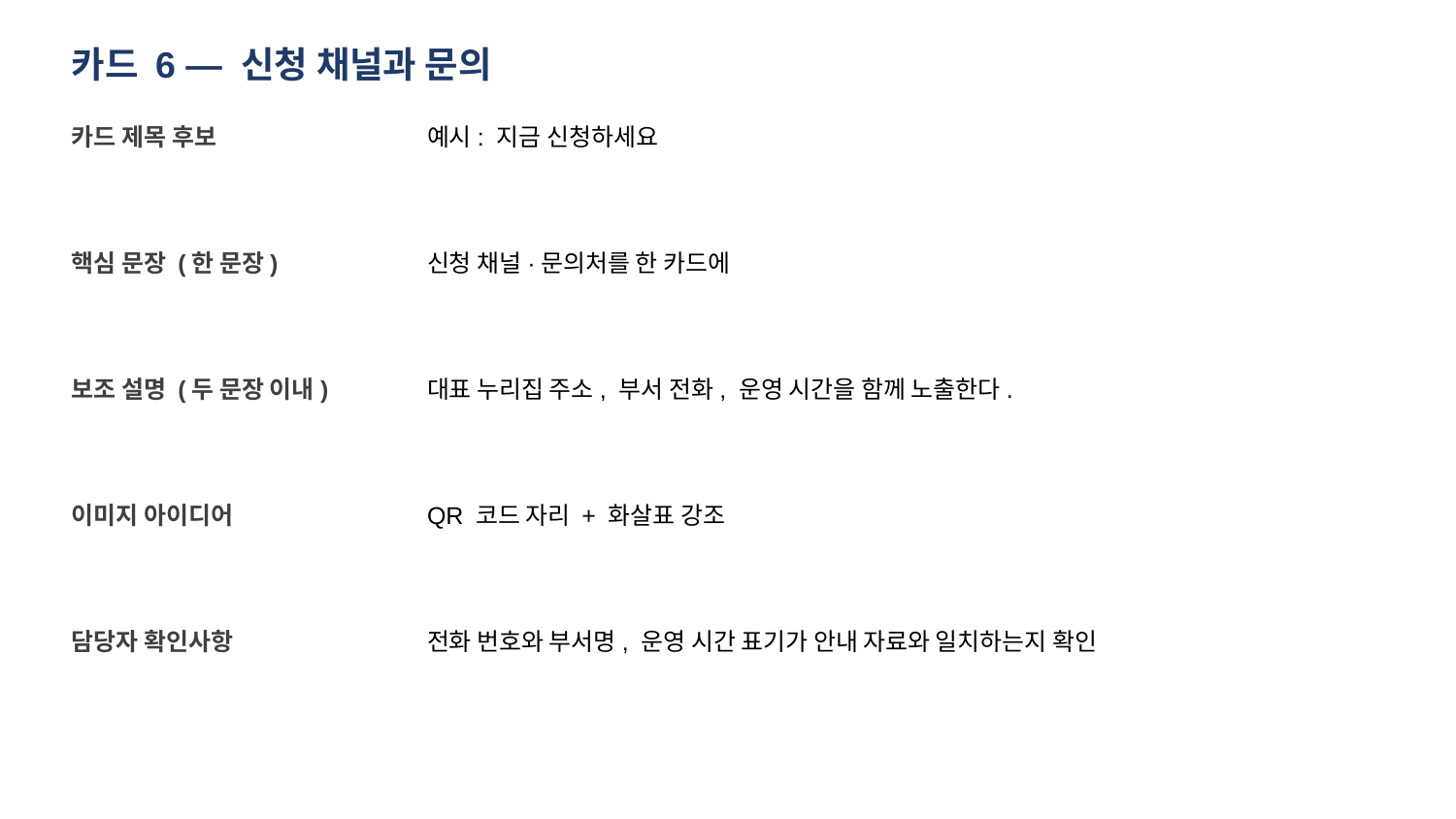

카드 6 — 신청 채널과 문의
카드 제목 후보
예시: 지금 신청하세요
핵심 문장 (한 문장)
신청 채널·문의처를 한 카드에
보조 설명 (두 문장 이내)
대표 누리집 주소, 부서 전화, 운영 시간을 함께 노출한다.
이미지 아이디어
QR 코드 자리 + 화살표 강조
담당자 확인사항
전화 번호와 부서명, 운영 시간 표기가 안내 자료와 일치하는지 확인